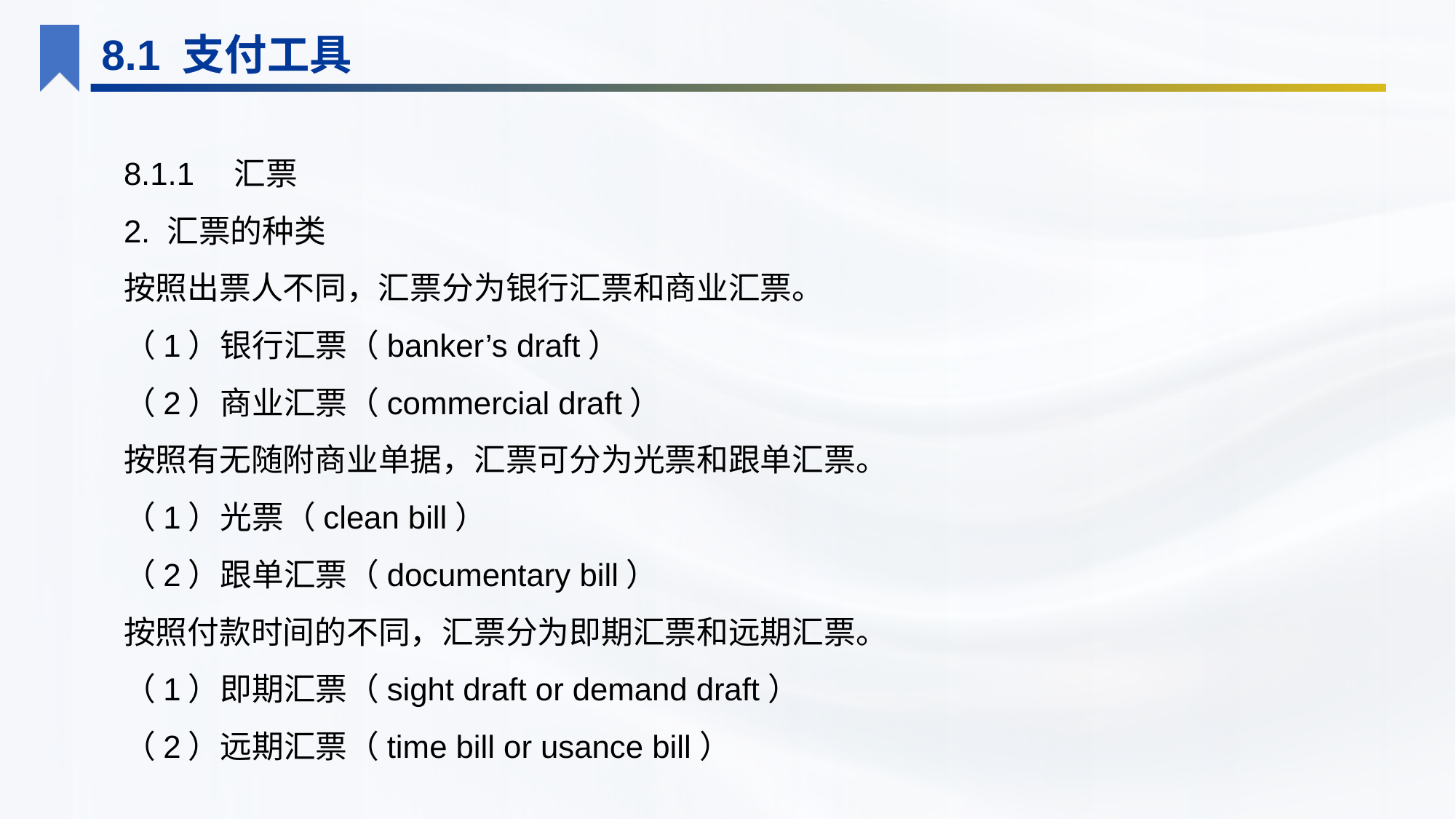

8.1 支付工具
8.1.1　汇票
2. 汇票的种类
按照出票人不同，汇票分为银行汇票和商业汇票。
（1）银行汇票（banker’s draft）
（2）商业汇票（commercial draft）
按照有无随附商业单据，汇票可分为光票和跟单汇票。
（1）光票（clean bill）
（2）跟单汇票（documentary bill）
按照付款时间的不同，汇票分为即期汇票和远期汇票。
（1）即期汇票（sight draft or demand draft）
（2）远期汇票（time bill or usance bill）